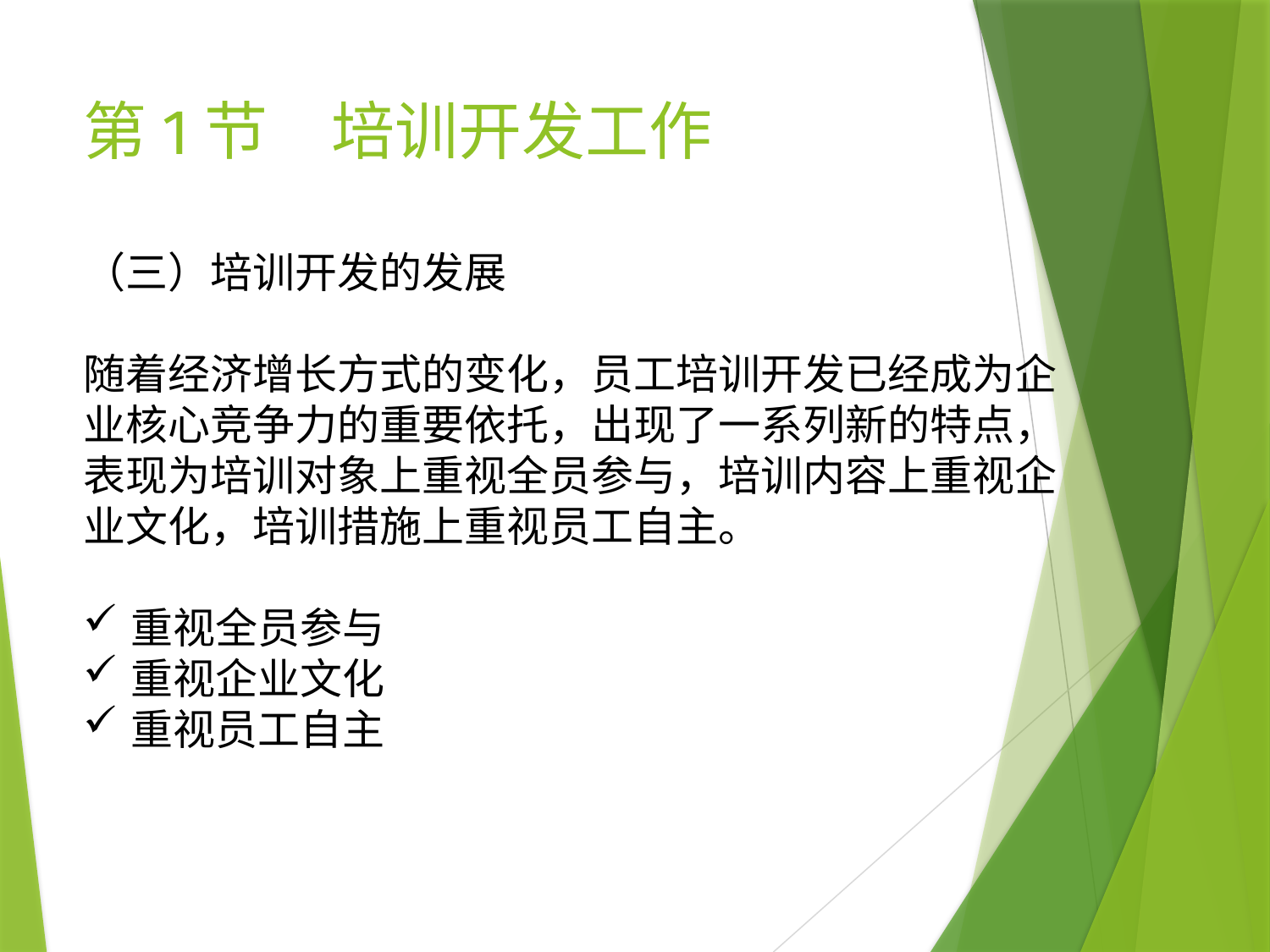

# 第1节　培训开发工作
（三）培训开发的发展

随着经济增长方式的变化，员工培训开发已经成为企业核心竞争力的重要依托，出现了一系列新的特点，表现为培训对象上重视全员参与，培训内容上重视企业文化，培训措施上重视员工自主。

重视全员参与
重视企业文化
重视员工自主